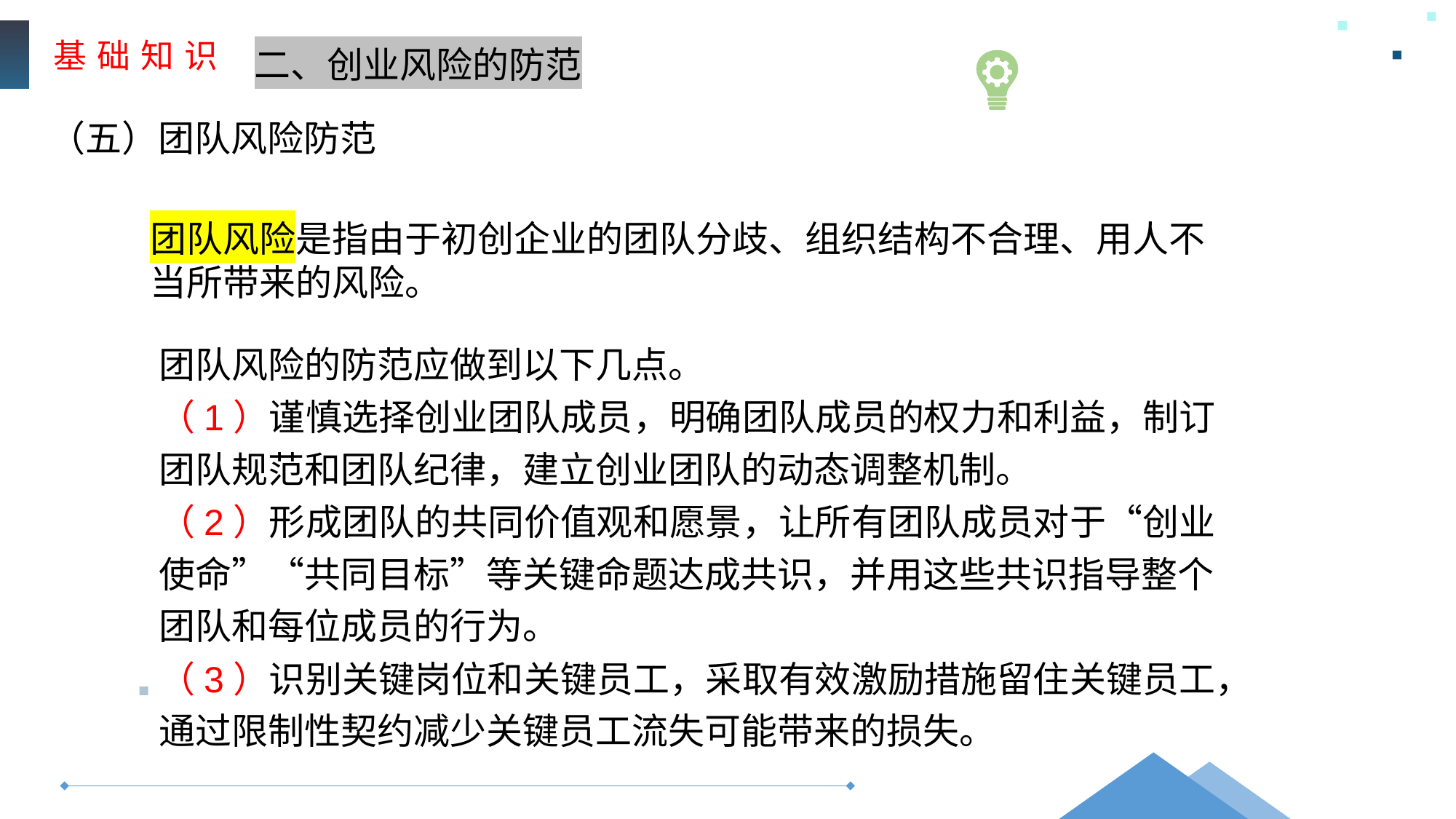

基 础 知 识

二、创业风险的防范

（五）团队风险防范
团队风险是指由于初创企业的团队分歧、组织结构不合理、用人不当所带来的风险。
团队风险的防范应做到以下几点。
（1）谨慎选择创业团队成员，明确团队成员的权力和利益，制订团队规范和团队纪律，建立创业团队的动态调整机制。
（2）形成团队的共同价值观和愿景，让所有团队成员对于“创业使命”“共同目标”等关键命题达成共识，并用这些共识指导整个团队和每位成员的行为。
（3）识别关键岗位和关键员工，采取有效激励措施留住关键员工，通过限制性契约减少关键员工流失可能带来的损失。